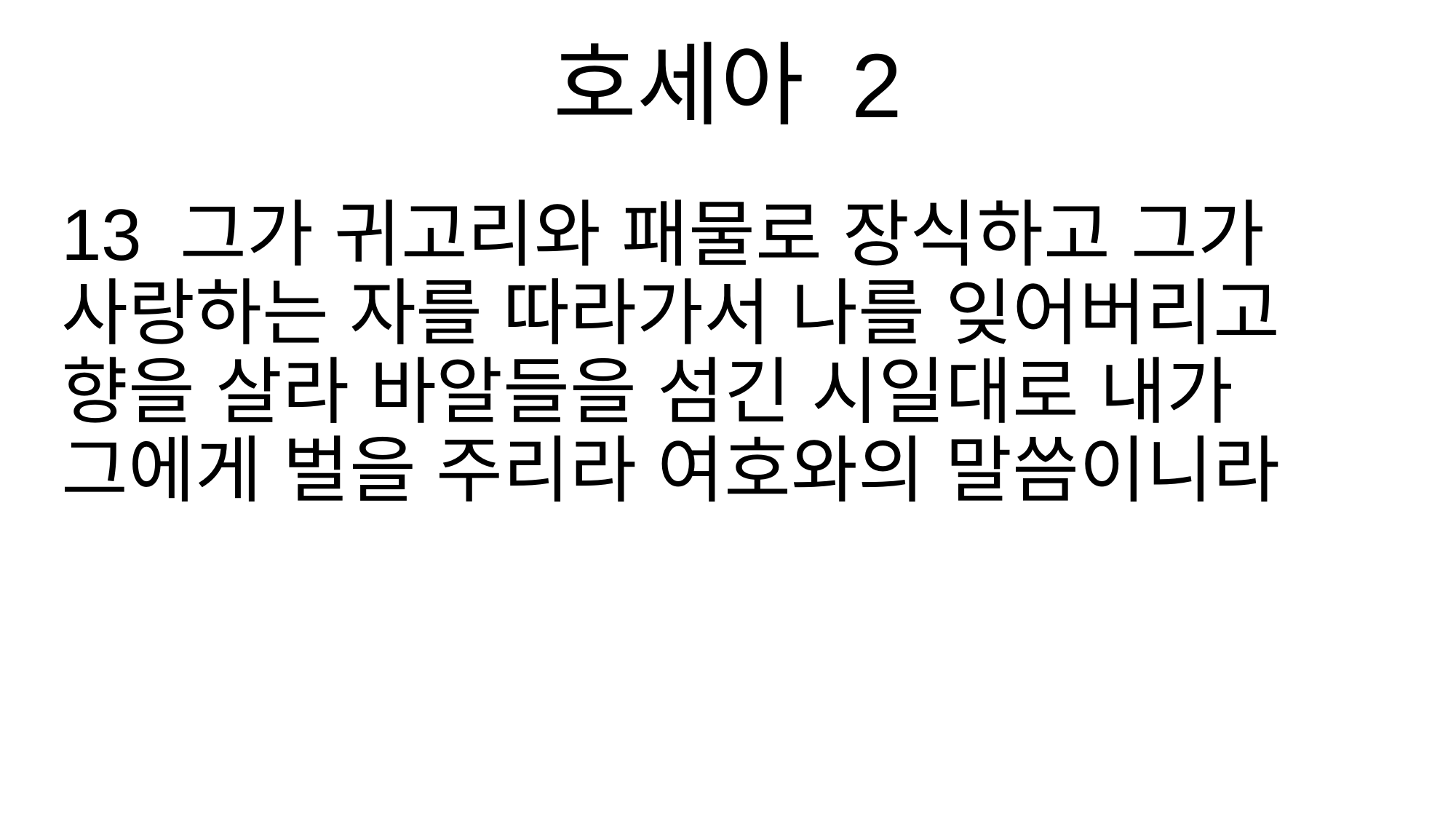

호세아 2
13 그가 귀고리와 패물로 장식하고 그가 사랑하는 자를 따라가서 나를 잊어버리고 향을 살라 바알들을 섬긴 시일대로 내가 그에게 벌을 주리라 여호와의 말씀이니라